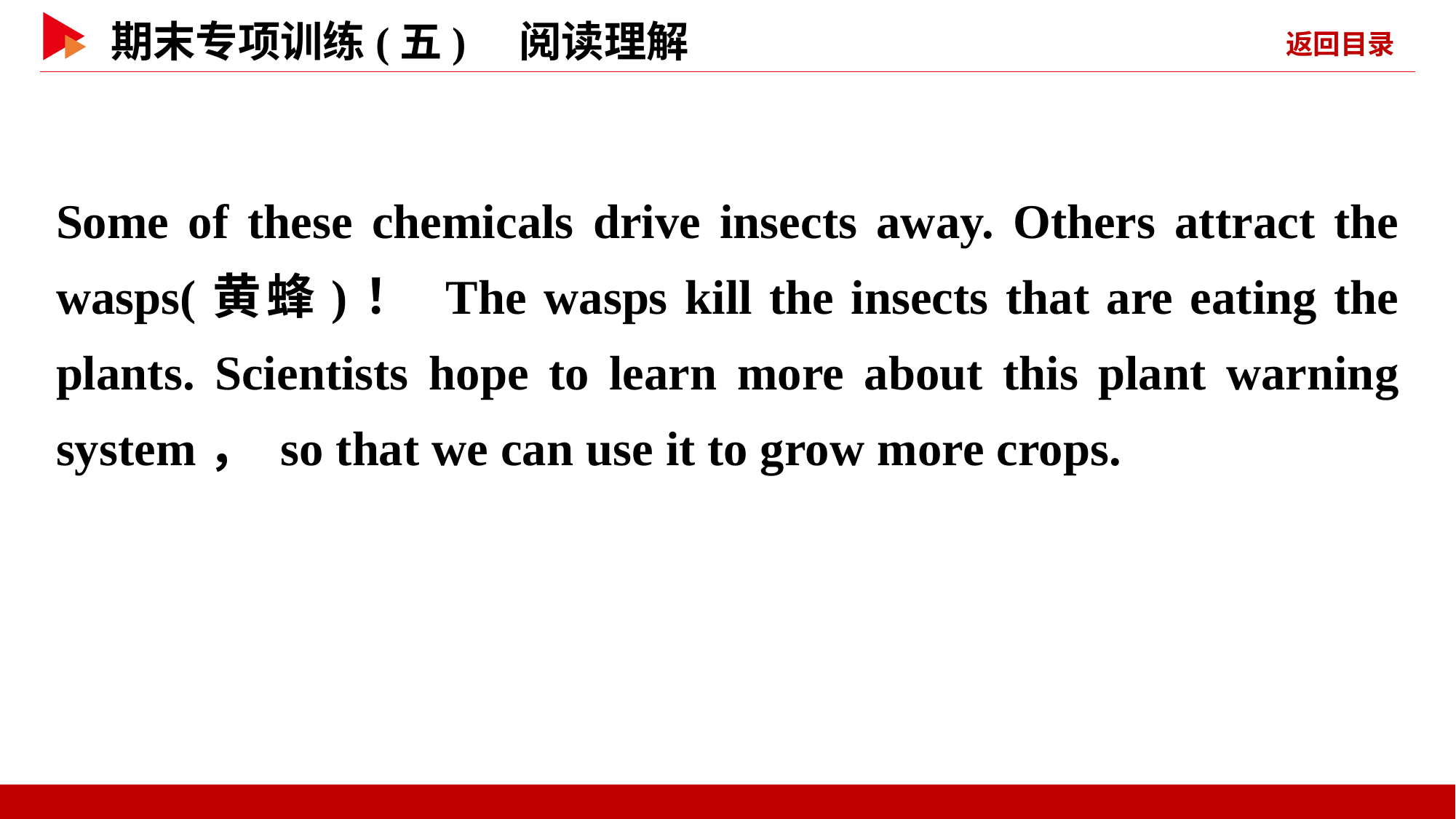

Some of these chemicals drive insects away. Others attract the wasps(黄蜂)！ The wasps kill the insects that are eating the plants. Scientists hope to learn more about this plant warning system， so that we can use it to grow more crops.